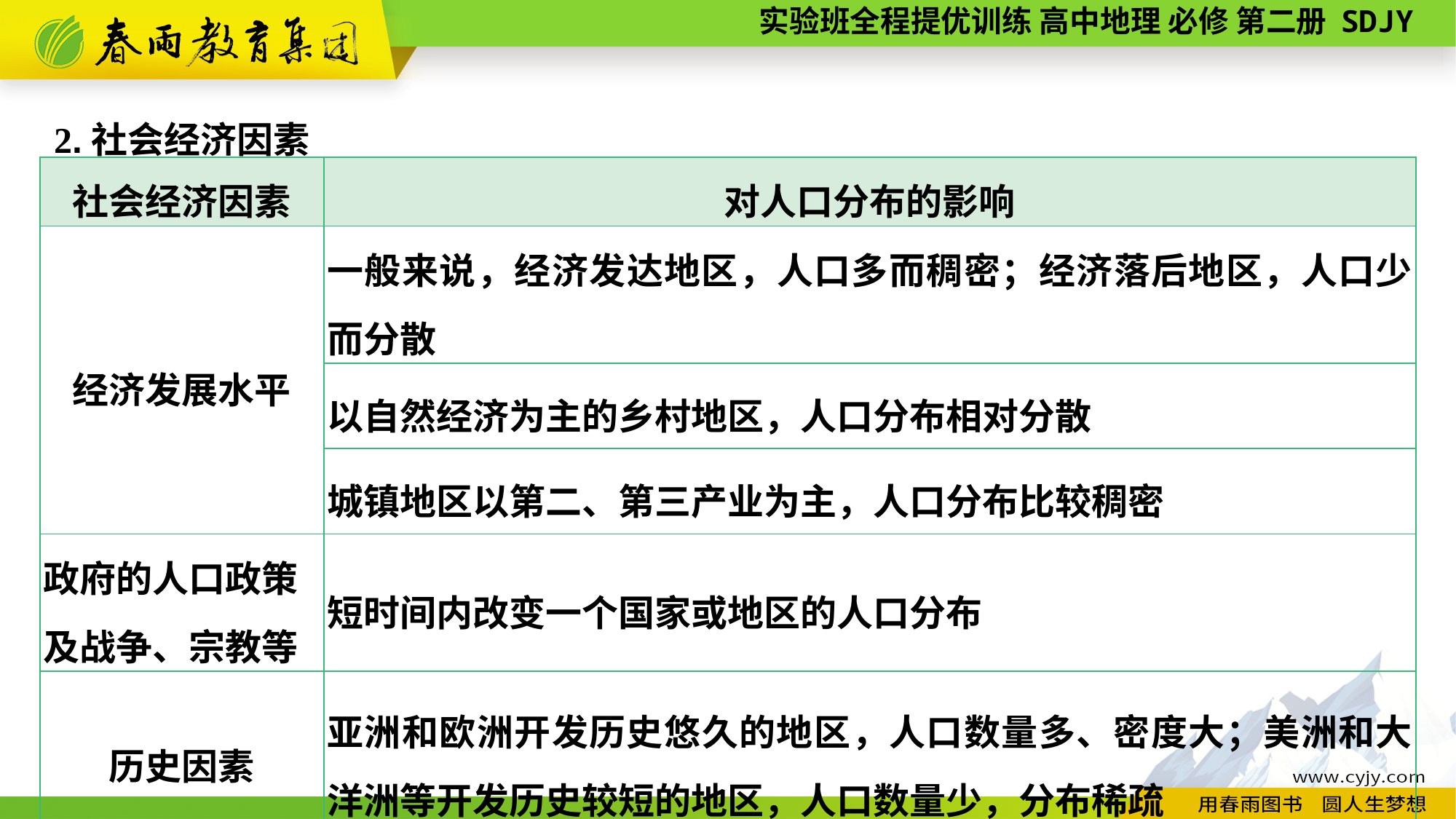

2.社会经济因素
| 社会经济因素 | 对人口分布的影响 |
| --- | --- |
| 经济发展水平 | 一般来说，经济发达地区，人口多而稠密；经济落后地区，人口少而分散 |
|  | 以自然经济为主的乡村地区，人口分布相对分散 |
|  | 城镇地区以第二、第三产业为主，人口分布比较稠密 |
| 政府的人口政策及战争、宗教等 | 短时间内改变一个国家或地区的人口分布 |
| 历史因素 | 亚洲和欧洲开发历史悠久的地区，人口数量多、密度大；美洲和大洋洲等开发历史较短的地区，人口数量少，分布稀疏 |